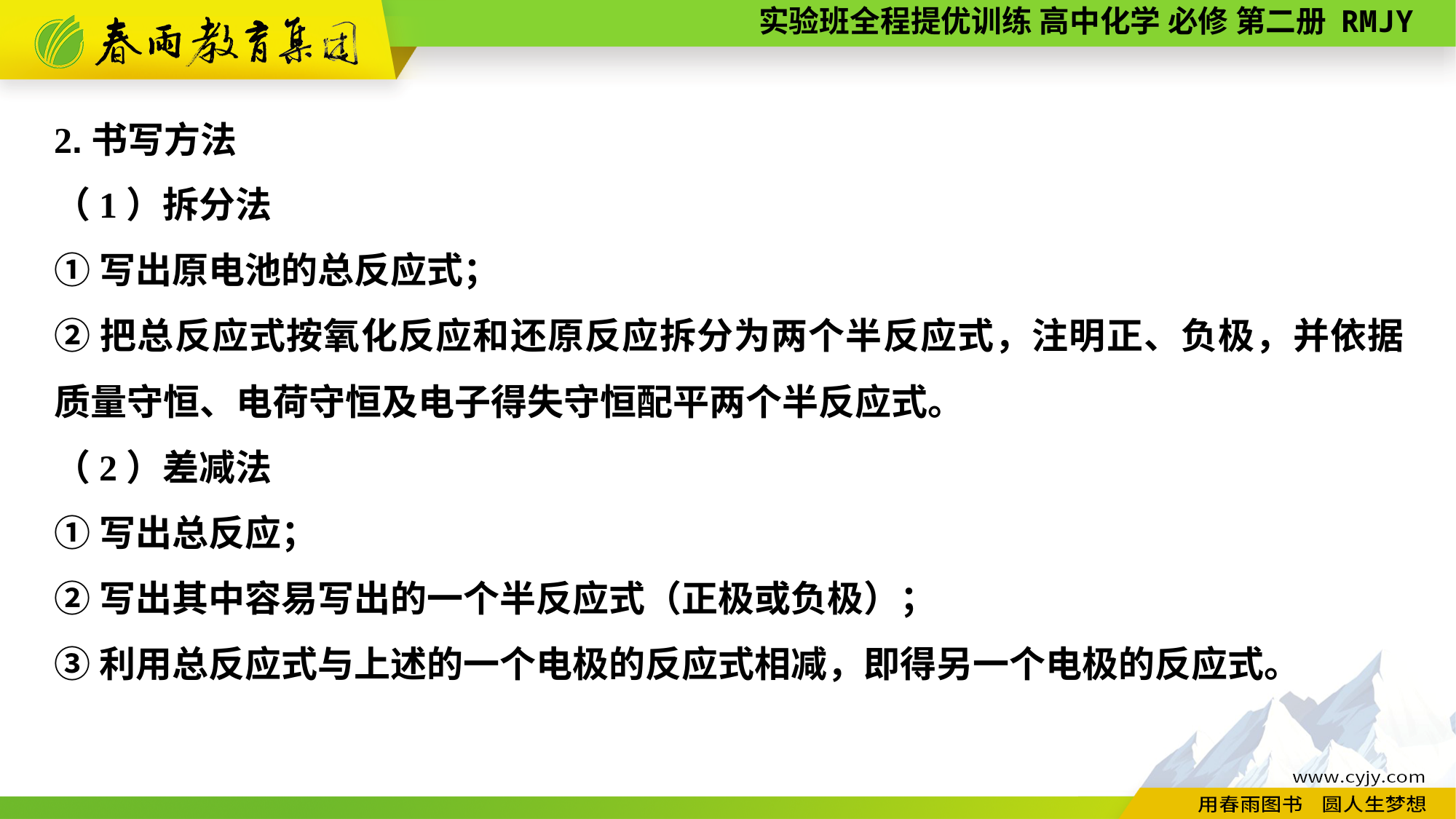

2.书写方法
（1）拆分法
①写出原电池的总反应式；
②把总反应式按氧化反应和还原反应拆分为两个半反应式，注明正、负极，并依据质量守恒、电荷守恒及电子得失守恒配平两个半反应式。
（2）差减法
①写出总反应；
②写出其中容易写出的一个半反应式（正极或负极）；
③利用总反应式与上述的一个电极的反应式相减，即得另一个电极的反应式。